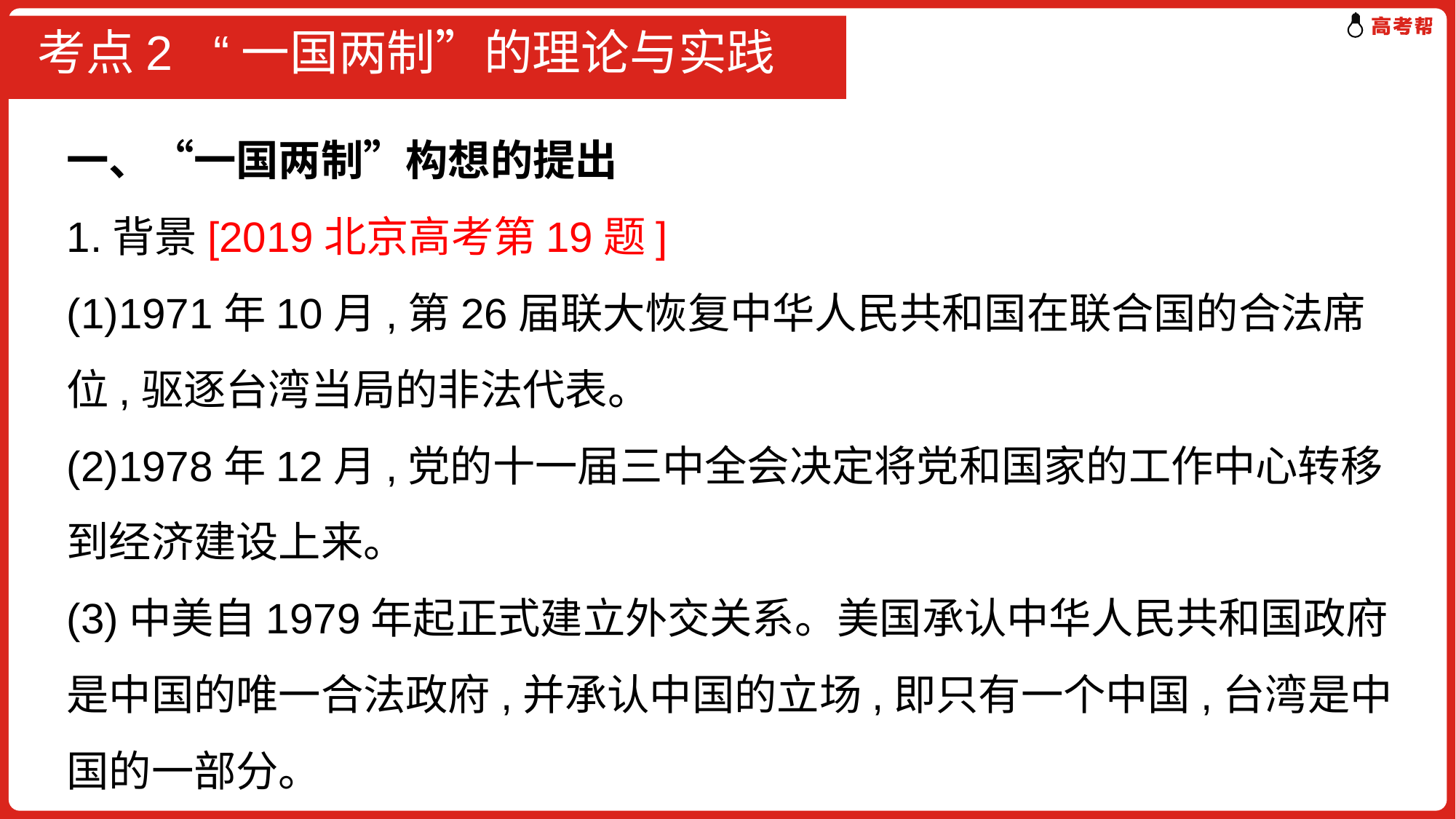

# 考点2   “一国两制”的理论与实践
一、“一国两制”构想的提出
1.背景[2019北京高考第19题]
(1)1971年10月,第26届联大恢复中华人民共和国在联合国的合法席位,驱逐台湾当局的非法代表。
(2)1978年12月,党的十一届三中全会决定将党和国家的工作中心转移到经济建设上来。
(3)中美自1979年起正式建立外交关系。美国承认中华人民共和国政府是中国的唯一合法政府,并承认中国的立场,即只有一个中国,台湾是中国的一部分。